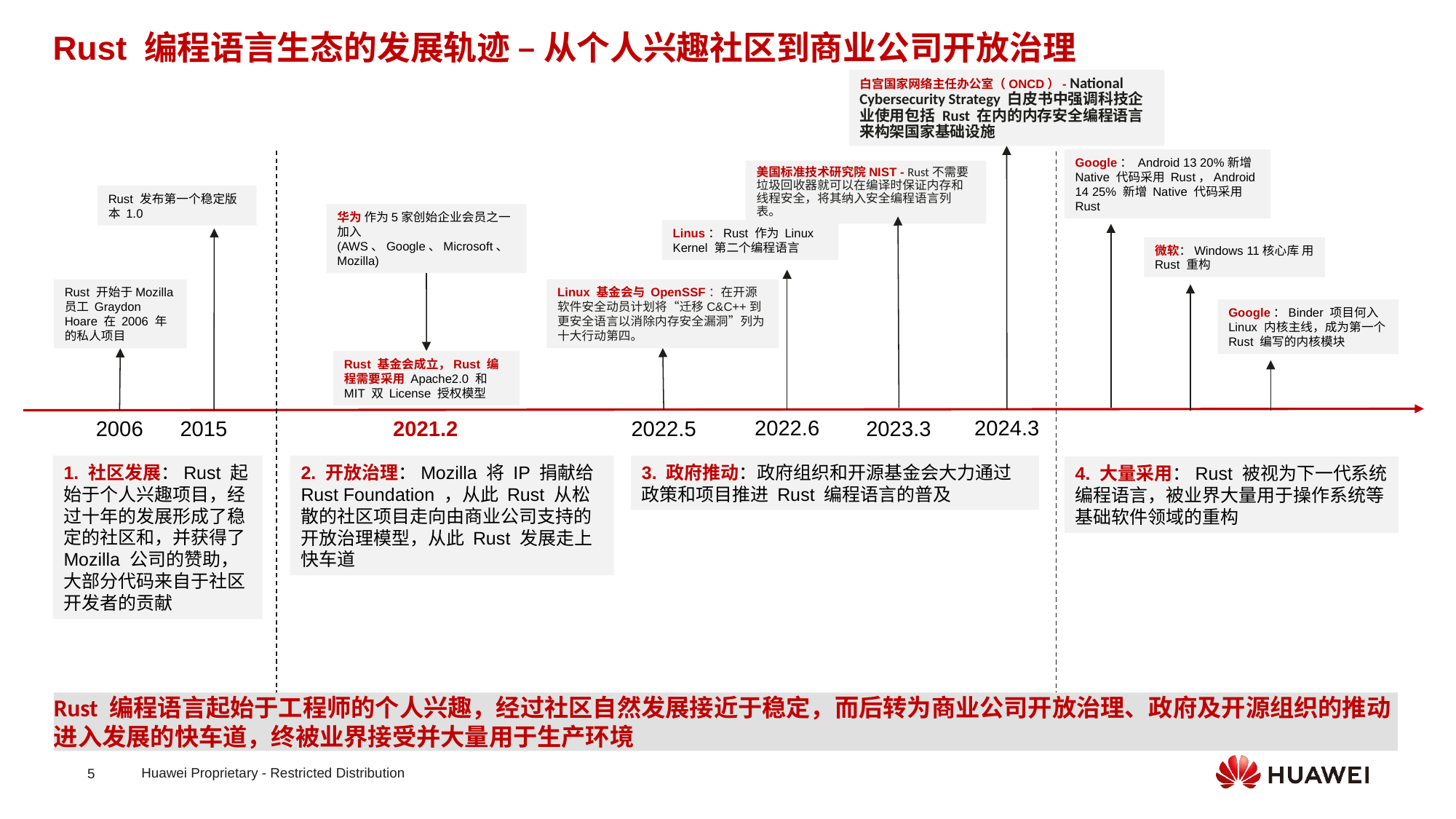

Rust 编程语言生态的发展轨迹 – 从个人兴趣社区到商业公司开放治理
白宫国家网络主任办公室（ONCD）- National Cybersecurity Strategy 白皮书中强调科技企业使用包括 Rust 在内的内存安全编程语言来构架国家基础设施
Google： Android 13 20%新增Native 代码采用 Rust，Android 14 25% 新增 Native 代码采用 Rust
美国标准技术研究院NIST - Rust不需要垃圾回收器就可以在编译时保证内存和线程安全，将其纳入安全编程语言列表。
Rust 发布第一个稳定版本 1.0
华为 作为5家创始企业会员之一加入(AWS、Google、Microsoft、Mozilla)
Linus：Rust 作为 Linux Kernel 第二个编程语言
微软：Windows 11核心库 用 Rust 重构
Linux 基金会与 OpenSSF：在开源软件安全动员计划将“迁移C&C++到更安全语言以消除内存安全漏洞”列为十大行动第四。
Rust 开始于Mozilla 员工 Graydon Hoare 在 2006 年的私人项目
Google：Binder 项目何入 Linux 内核主线，成为第一个 Rust 编写的内核模块
Rust 基金会成立，Rust 编程需要采用 Apache2.0 和 MIT 双 License 授权模型
2022.6
2024.3
2006
2015
2021.2
2022.5
2023.3
1. 社区发展：Rust 起始于个人兴趣项目，经过十年的发展形成了稳定的社区和，并获得了 Mozilla 公司的赞助，大部分代码来自于社区开发者的贡献
2. 开放治理：Mozilla 将 IP 捐献给 Rust Foundation ，从此 Rust 从松散的社区项目走向由商业公司支持的开放治理模型，从此 Rust 发展走上快车道
3. 政府推动：政府组织和开源基金会大力通过政策和项目推进 Rust 编程语言的普及
4. 大量采用：Rust 被视为下一代系统编程语言，被业界大量用于操作系统等基础软件领域的重构
Rust 编程语言起始于工程师的个人兴趣，经过社区自然发展接近于稳定，而后转为商业公司开放治理、政府及开源组织的推动进入发展的快车道，终被业界接受并大量用于生产环境